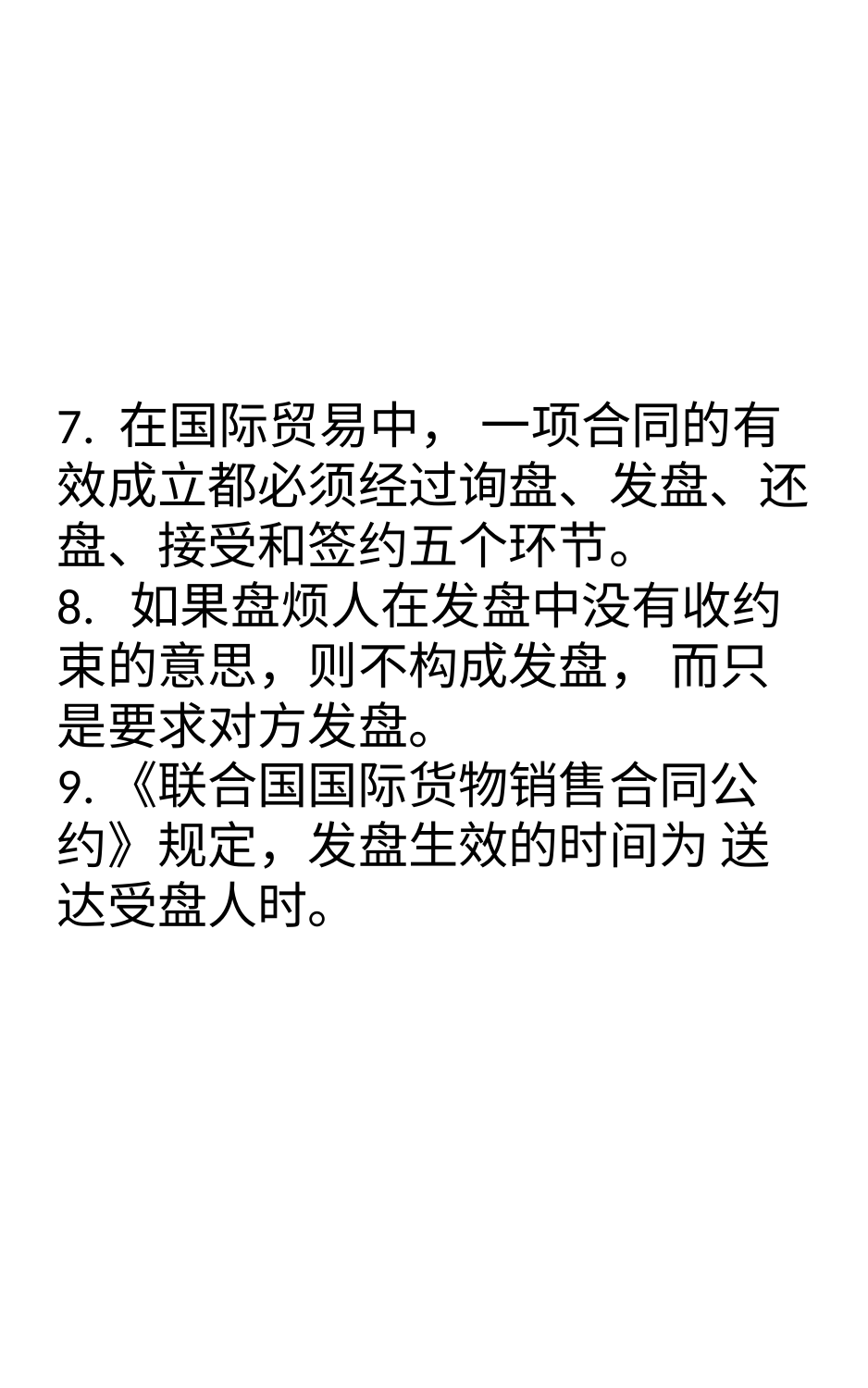

# 7. 在国际贸易中， 一项合同的有效成立都必须经过询盘、发盘、还盘、接受和签约五个环节。 8.  如果盘烦人在发盘中没有收约束的意思，则不构成发盘， 而只是要求对方发盘。 9.《联合国国际货物销售合同公约》规定，发盘生效的时间为 送达受盘人时。